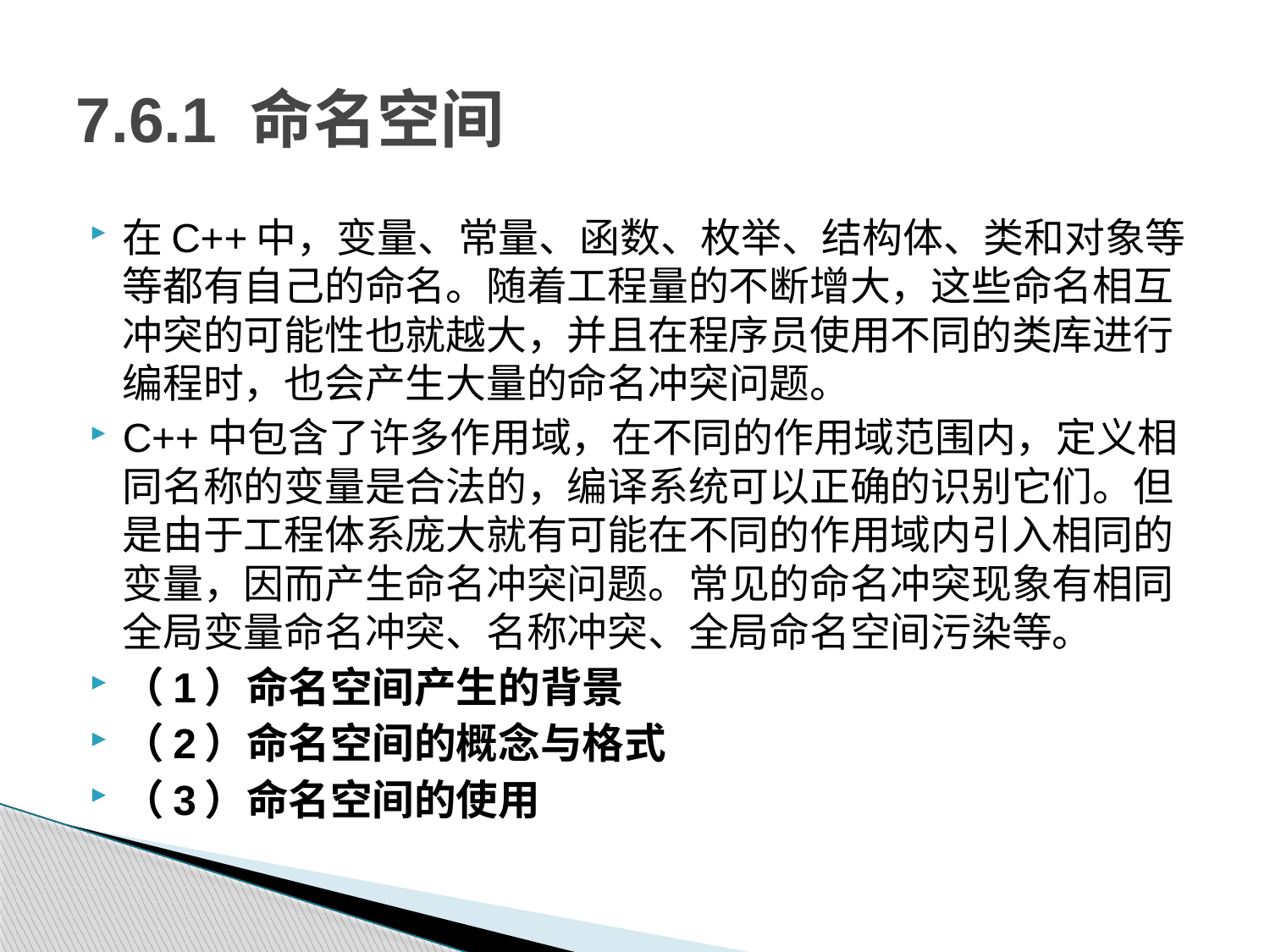

# 7.6.1 命名空间
在C++中，变量、常量、函数、枚举、结构体、类和对象等等都有自己的命名。随着工程量的不断增大，这些命名相互冲突的可能性也就越大，并且在程序员使用不同的类库进行编程时，也会产生大量的命名冲突问题。
C++中包含了许多作用域，在不同的作用域范围内，定义相同名称的变量是合法的，编译系统可以正确的识别它们。但是由于工程体系庞大就有可能在不同的作用域内引入相同的变量，因而产生命名冲突问题。常见的命名冲突现象有相同全局变量命名冲突、名称冲突、全局命名空间污染等。
（1）命名空间产生的背景
（2）命名空间的概念与格式
（3）命名空间的使用